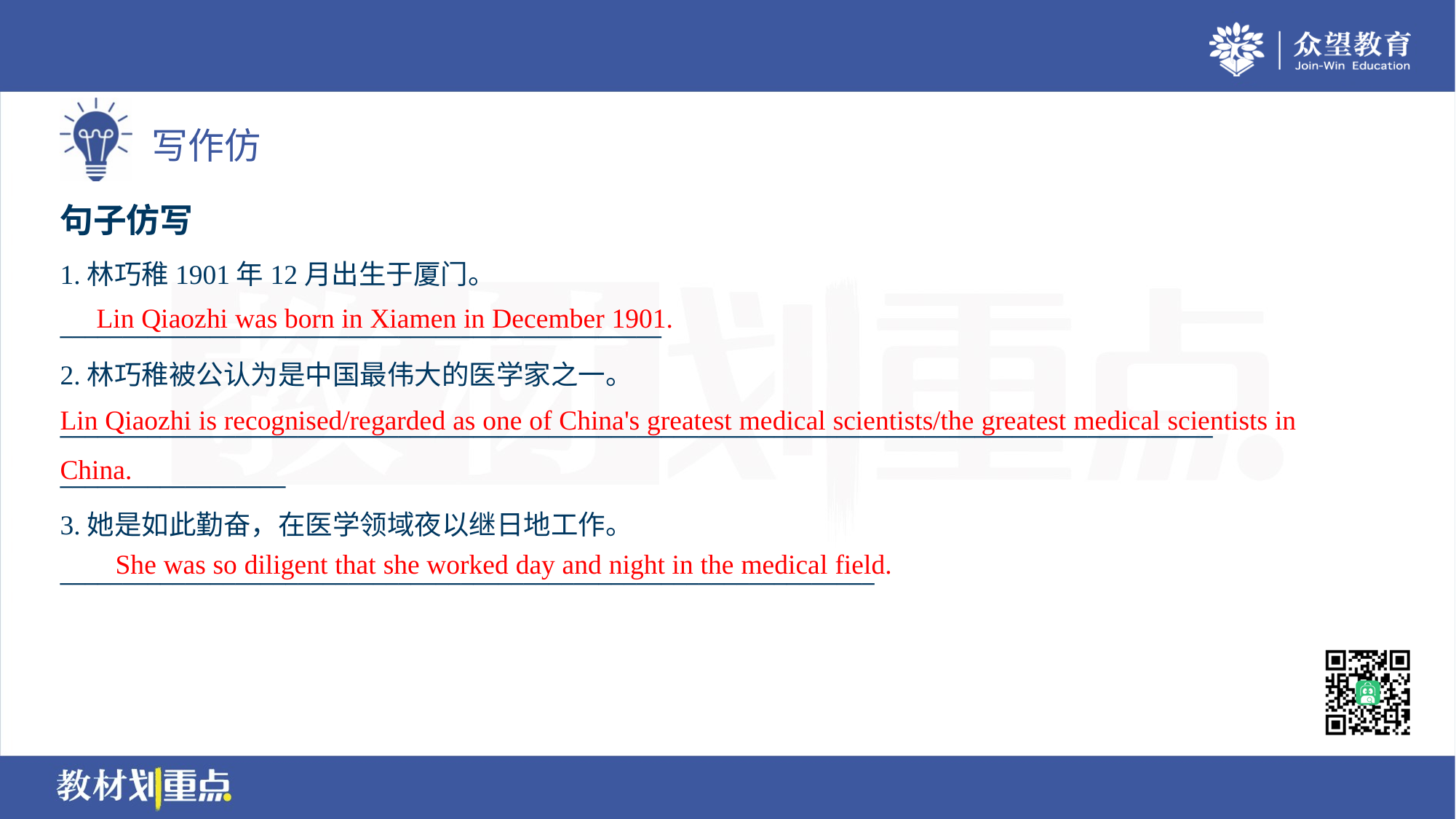

句子仿写
1.林巧稚1901年12月出生于厦门。
________________________________________________
2.林巧稚被公认为是中国最伟大的医学家之一。
____________________________________________________________________________________________
__________________
3.她是如此勤奋，在医学领域夜以继日地工作。
_________________________________________________________________
Lin Qiaozhi was born in Xiamen in December 1901.
Lin Qiaozhi is recognised/regarded as one of China's greatest medical scientists/the greatest medical scientists in China.
She was so diligent that she worked day and night in the medical field.